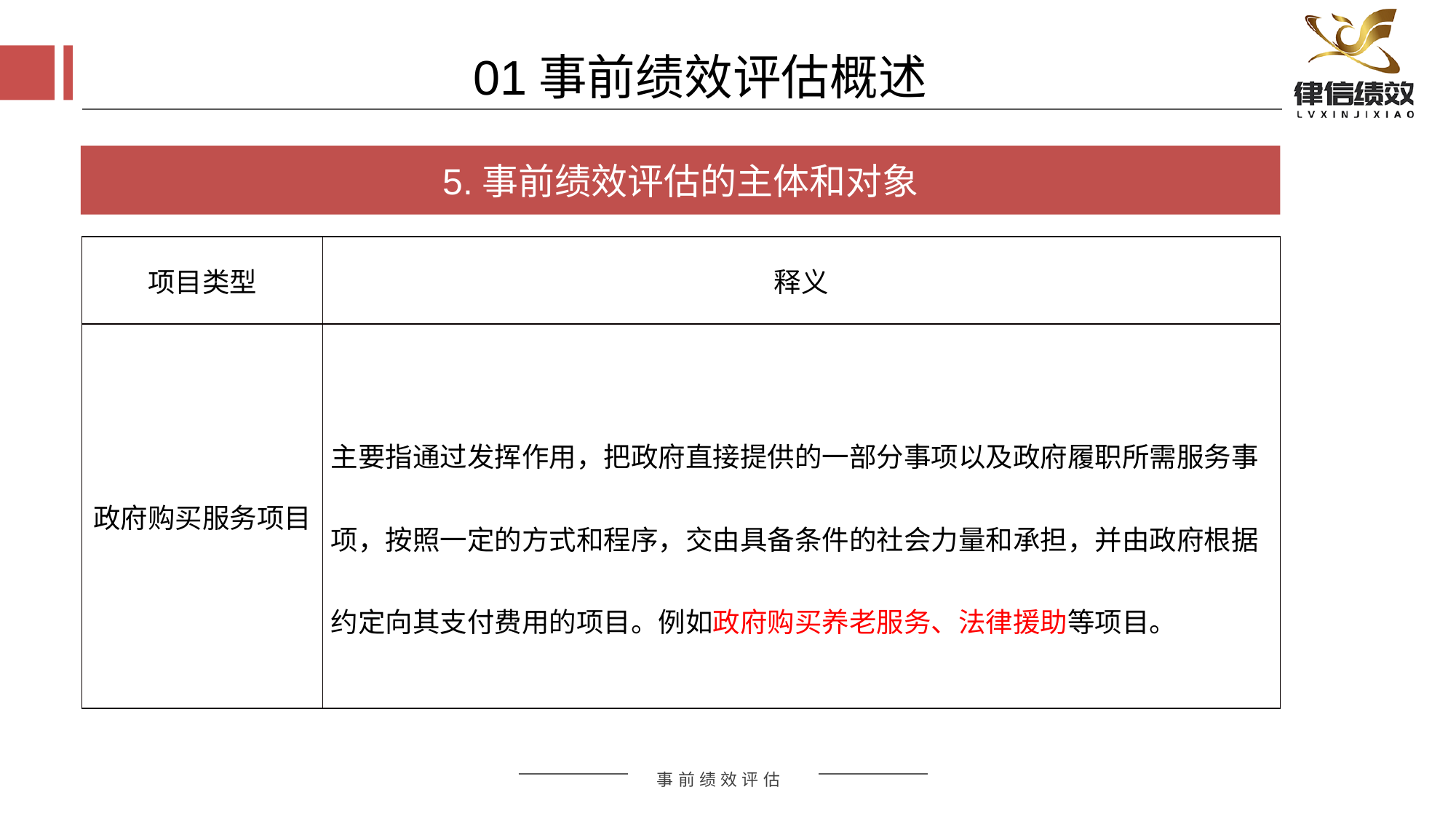

01事前绩效评估概述
5.事前绩效评估的主体和对象
| 项目类型 | 释义 |
| --- | --- |
| 政府购买服务项目 | 主要指通过发挥作用，把政府直接提供的一部分事项以及政府履职所需服务事项，按照一定的方式和程序，交由具备条件的社会力量和承担，并由政府根据约定向其支付费用的项目。例如政府购买养老服务、法律援助等项目。 |